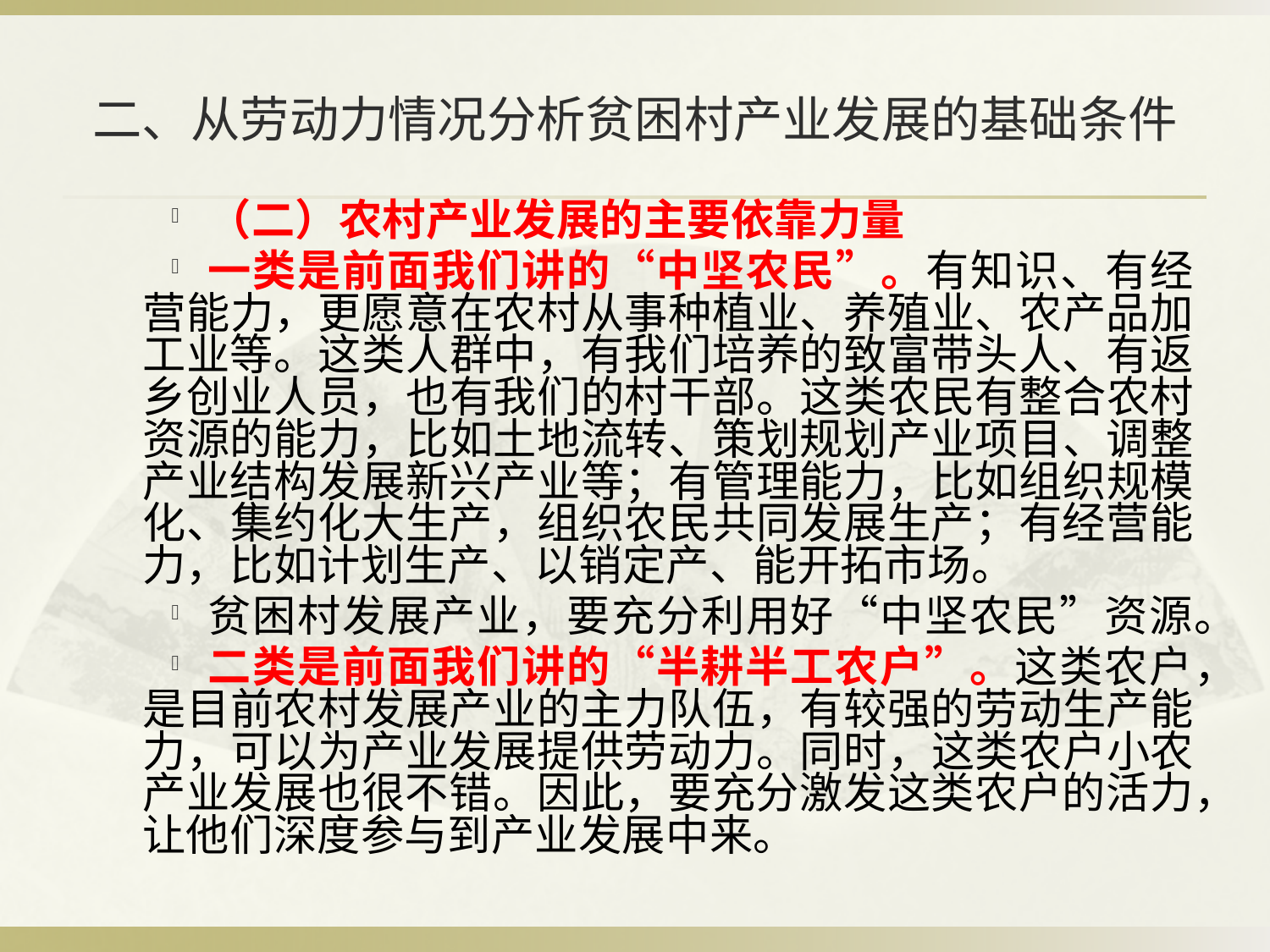

# 二、从劳动力情况分析贫困村产业发展的基础条件
（二）农村产业发展的主要依靠力量
一类是前面我们讲的“中坚农民”。有知识、有经营能力，更愿意在农村从事种植业、养殖业、农产品加工业等。这类人群中，有我们培养的致富带头人、有返乡创业人员，也有我们的村干部。这类农民有整合农村资源的能力，比如土地流转、策划规划产业项目、调整产业结构发展新兴产业等；有管理能力，比如组织规模化、集约化大生产，组织农民共同发展生产；有经营能力，比如计划生产、以销定产、能开拓市场。
贫困村发展产业，要充分利用好“中坚农民”资源。
二类是前面我们讲的“半耕半工农户”。这类农户，是目前农村发展产业的主力队伍，有较强的劳动生产能力，可以为产业发展提供劳动力。同时，这类农户小农产业发展也很不错。因此，要充分激发这类农户的活力，让他们深度参与到产业发展中来。